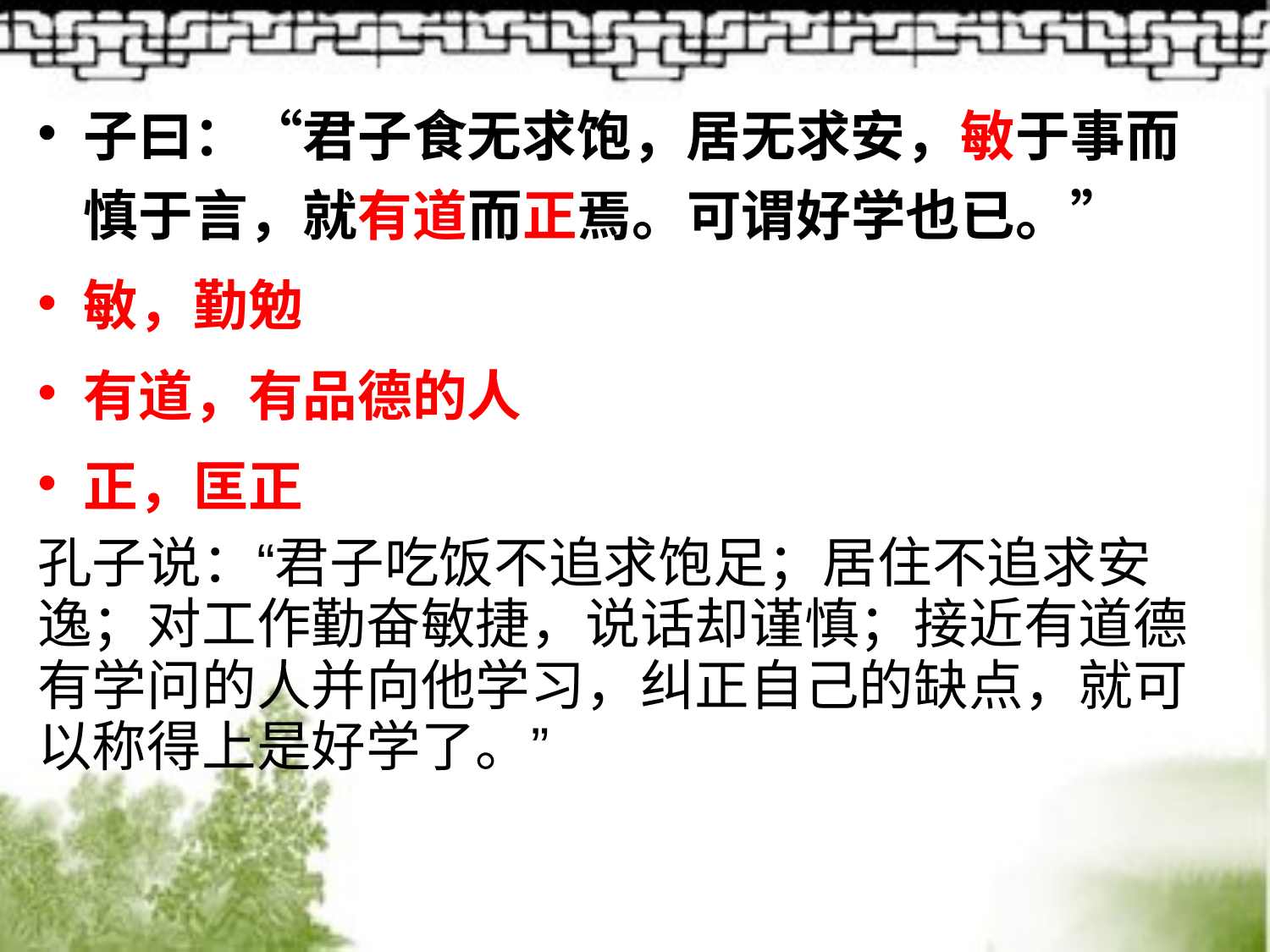

子曰：“君子食无求饱，居无求安，敏于事而慎于言，就有道而正焉。可谓好学也已。”
敏，勤勉
有道，有品德的人
正，匡正
孔子说：“君子吃饭不追求饱足；居住不追求安逸；对工作勤奋敏捷，说话却谨慎；接近有道德有学问的人并向他学习，纠正自己的缺点，就可以称得上是好学了。”